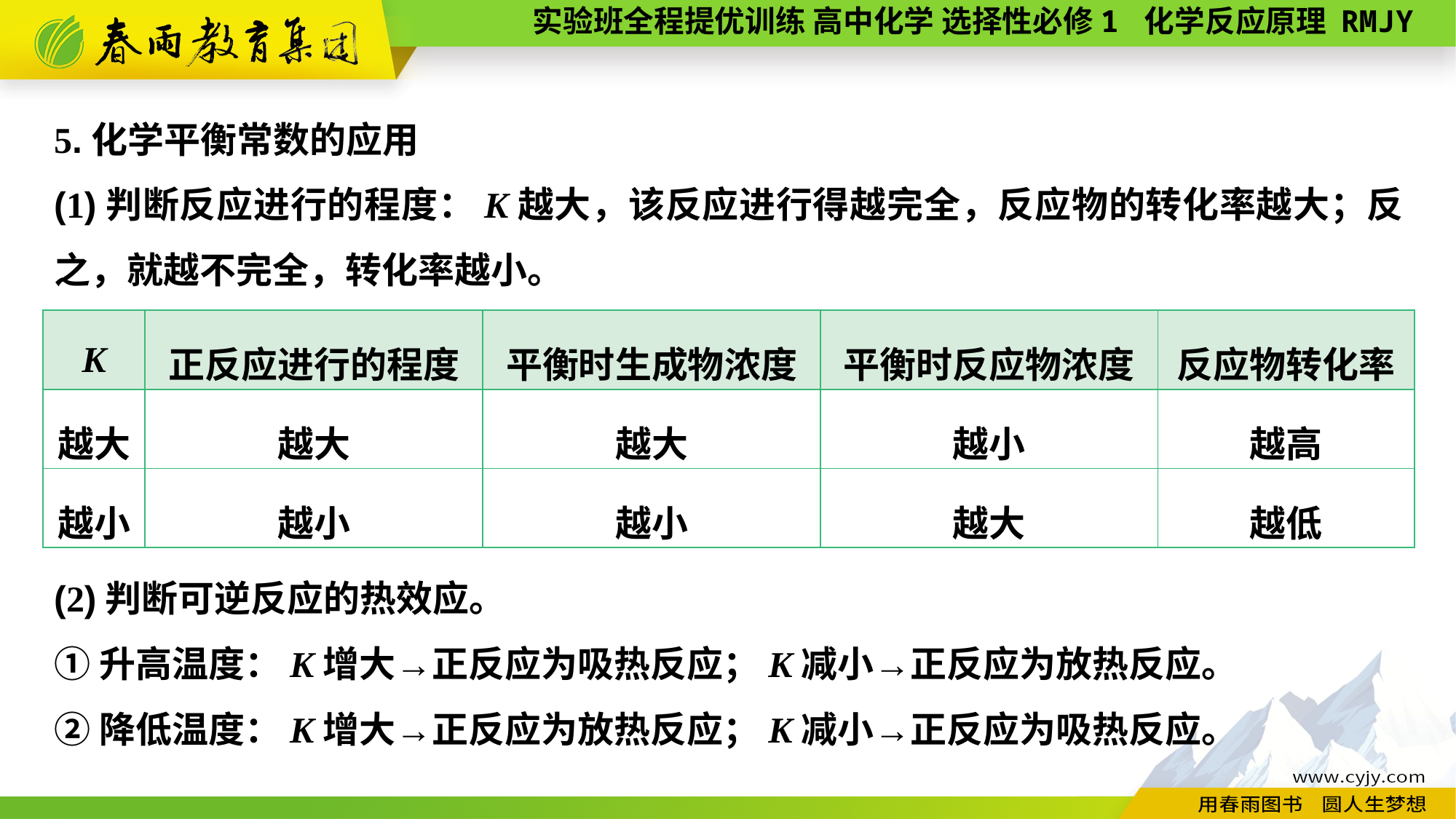

5.化学平衡常数的应用
(1)判断反应进行的程度：K越大，该反应进行得越完全，反应物的转化率越大；反之，就越不完全，转化率越小。

(2)判断可逆反应的热效应。
①升高温度：K增大→正反应为吸热反应；K减小→正反应为放热反应。
②降低温度：K增大→正反应为放热反应；K减小→正反应为吸热反应。
| K | 正反应进行的程度 | 平衡时生成物浓度 | 平衡时反应物浓度 | 反应物转化率 |
| --- | --- | --- | --- | --- |
| 越大 | 越大 | 越大 | 越小 | 越高 |
| 越小 | 越小 | 越小 | 越大 | 越低 |